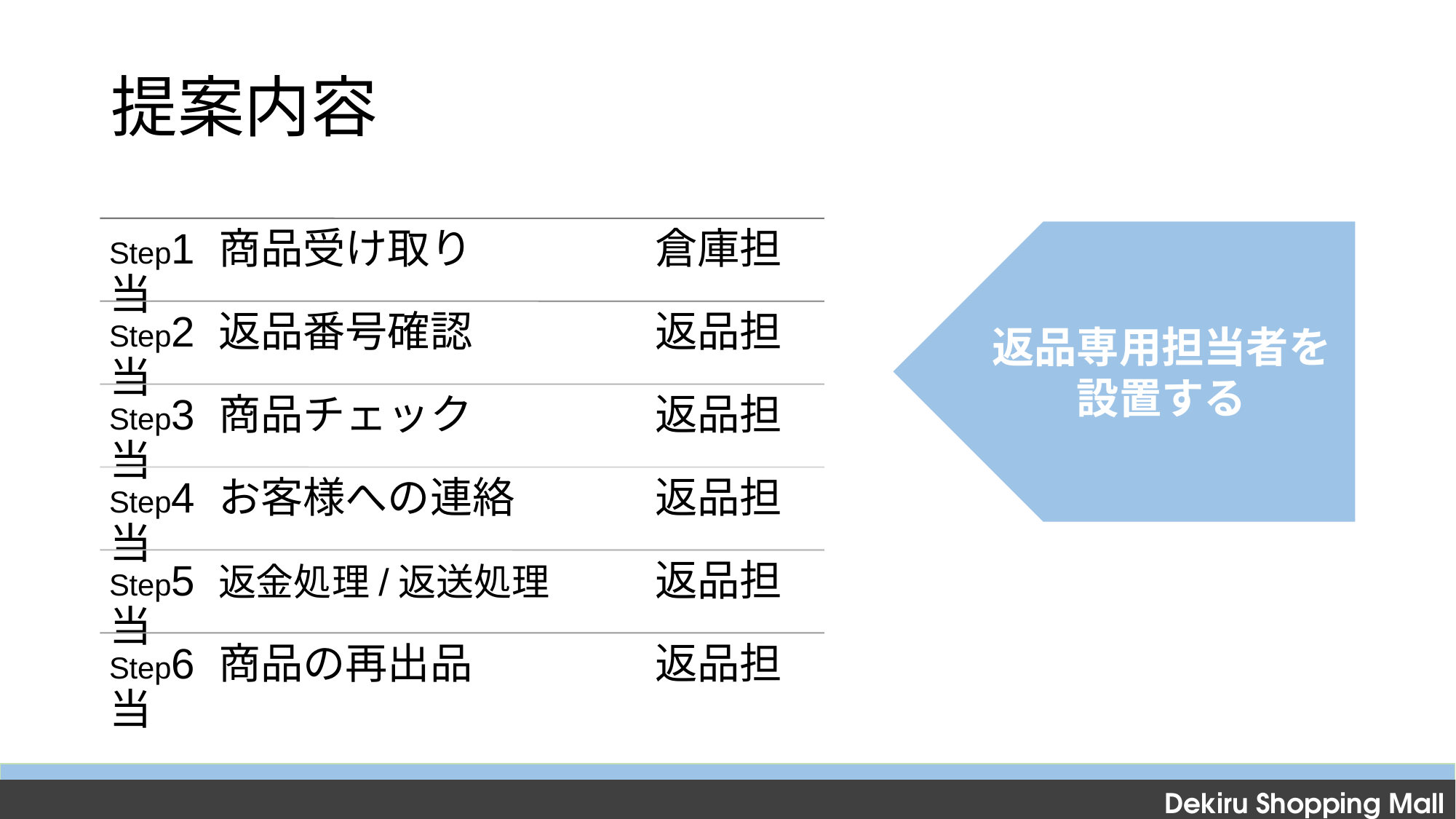

# 提案内容
Step1	商品受け取り		倉庫担当
Step2	返品番号確認		返品担当
Step3	商品チェック		返品担当
Step4	お客様への連絡		返品担当
Step5	返金処理/返送処理	返品担当
Step6	商品の再出品		返品担当
返品専用担当者を設置する